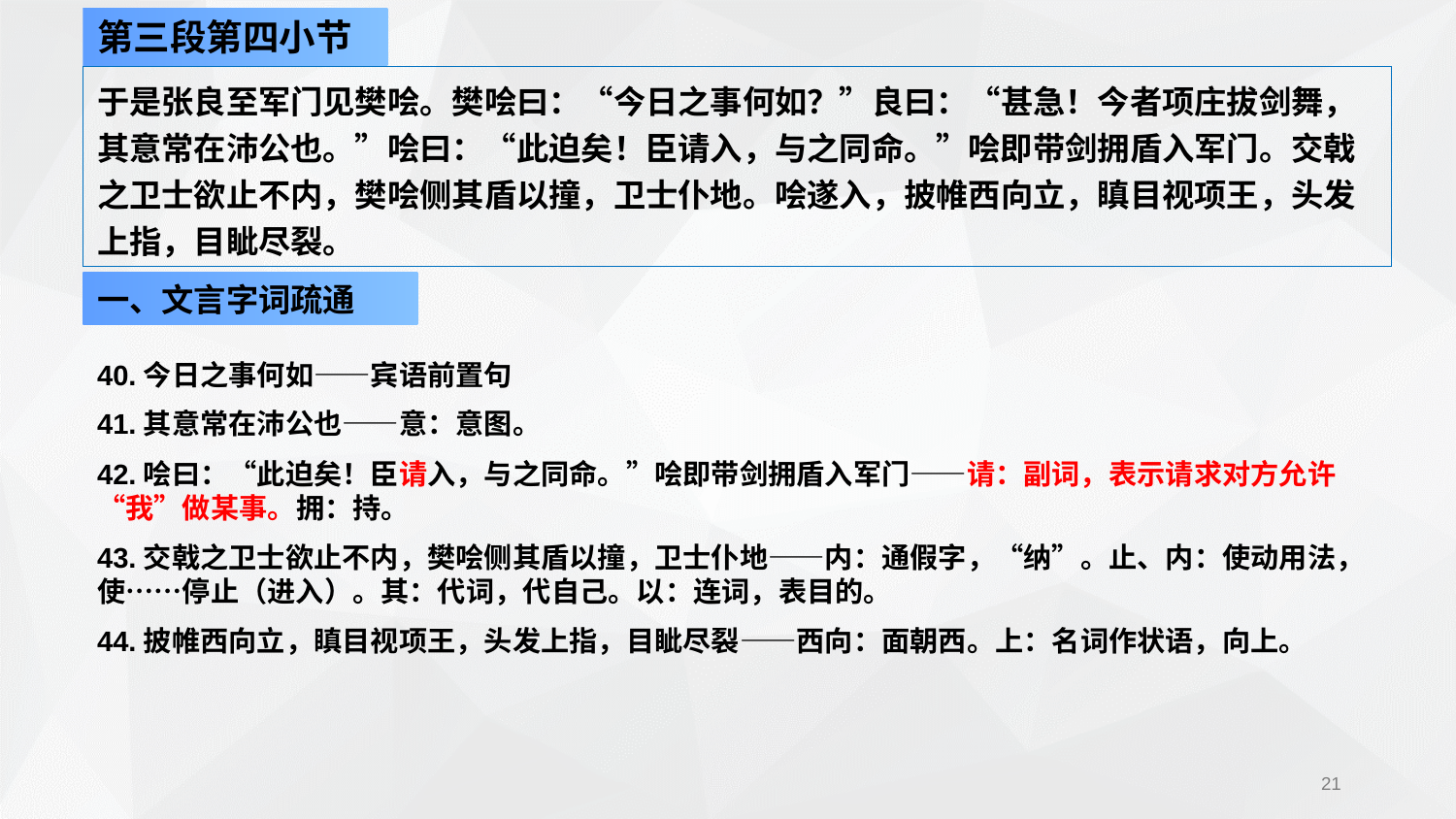

第三段第四小节
于是张良至军门见樊哙。樊哙曰：“今日之事何如？”良曰：“甚急！今者项庄拔剑舞，其意常在沛公也。”哙曰：“此迫矣！臣请入，与之同命。”哙即带剑拥盾入军门。交戟之卫士欲止不内，樊哙侧其盾以撞，卫士仆地。哙遂入，披帷西向立，瞋目视项王，头发上指，目眦尽裂。
一、文言字词疏通
40.今日之事何如——宾语前置句
41.其意常在沛公也——意：意图。
42.哙曰：“此迫矣！臣请入，与之同命。”哙即带剑拥盾入军门——请：副词，表示请求对方允许“我”做某事。拥：持。
43.交戟之卫士欲止不内，樊哙侧其盾以撞，卫士仆地——内：通假字，“纳”。止、内：使动用法，使……停止（进入）。其：代词，代自己。以：连词，表目的。
44.披帷西向立，瞋目视项王，头发上指，目眦尽裂——西向：面朝西。上：名词作状语，向上。
21